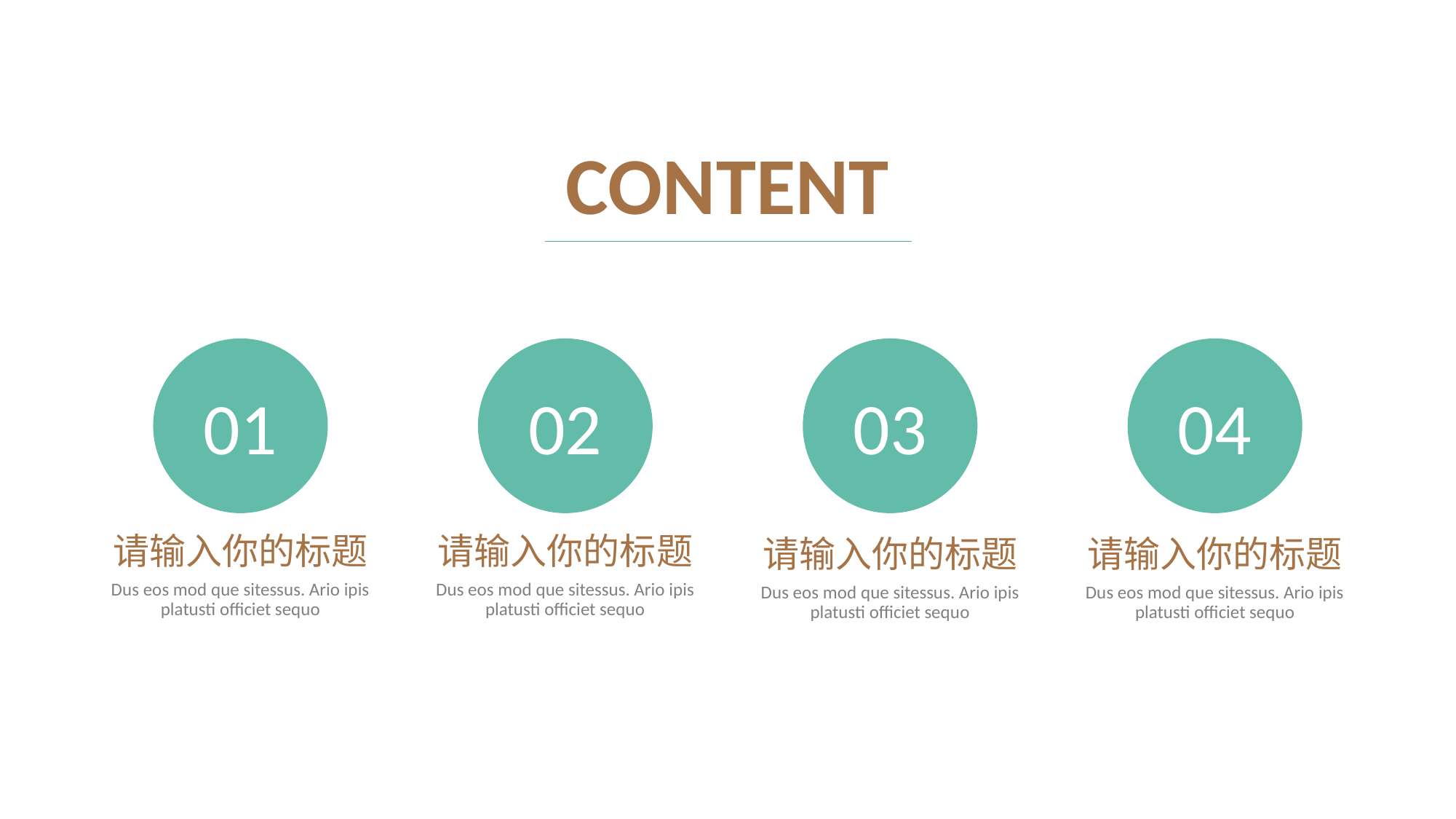

CONTENT
03
04
01
02
请输入你的标题
请输入你的标题
请输入你的标题
请输入你的标题
Dus eos mod que sitessus. Ario ipis platusti officiet sequo
Dus eos mod que sitessus. Ario ipis platusti officiet sequo
Dus eos mod que sitessus. Ario ipis platusti officiet sequo
Dus eos mod que sitessus. Ario ipis platusti officiet sequo